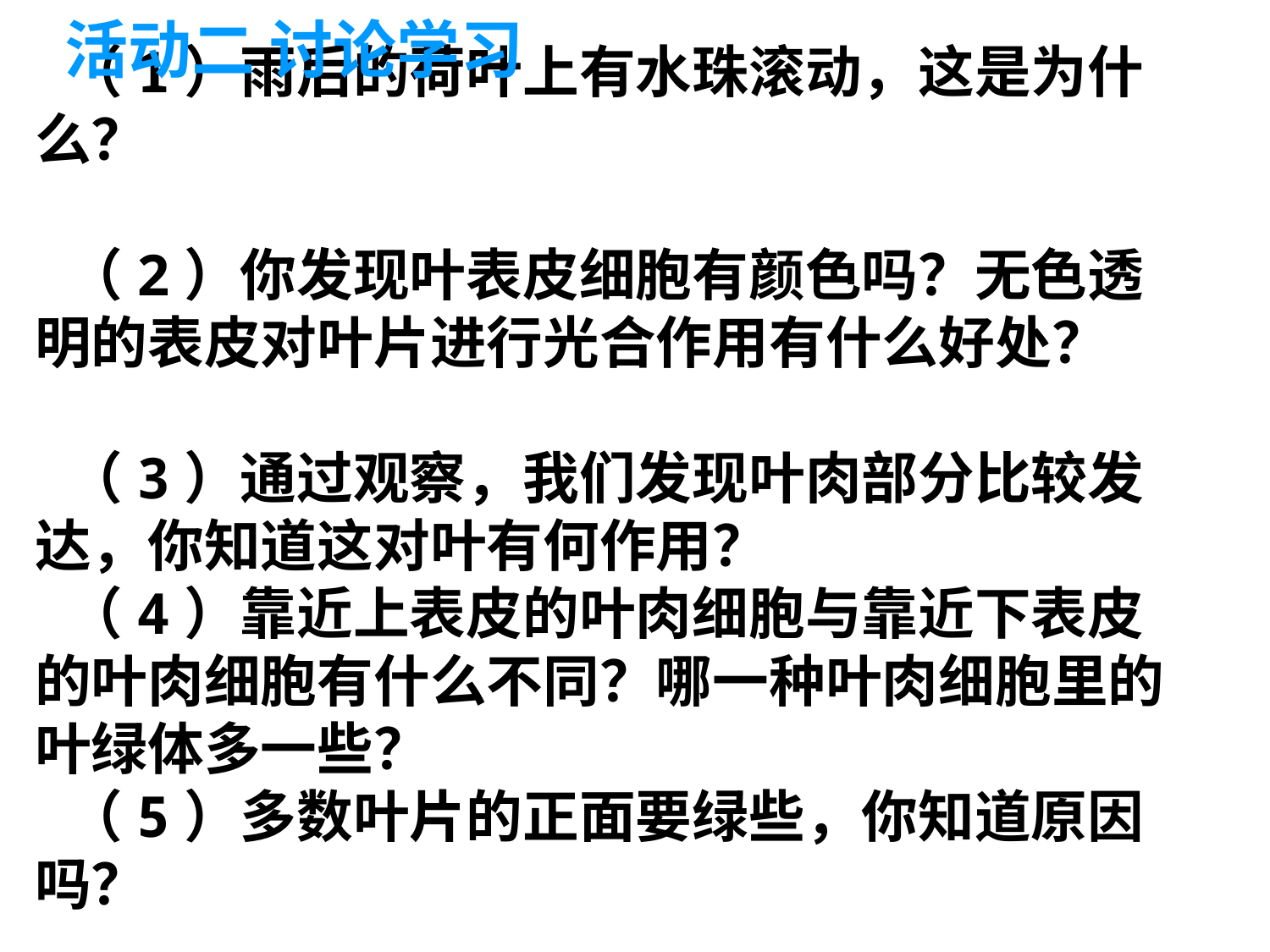

活动二 讨论学习

（1）雨后的荷叶上有水珠滚动，这是为什么？

（2）你发现叶表皮细胞有颜色吗？无色透明的表皮对叶片进行光合作用有什么好处？

（3）通过观察，我们发现叶肉部分比较发达，你知道这对叶有何作用？
（4）靠近上表皮的叶肉细胞与靠近下表皮的叶肉细胞有什么不同？哪一种叶肉细胞里的叶绿体多一些？
（5）多数叶片的正面要绿些，你知道原因吗？